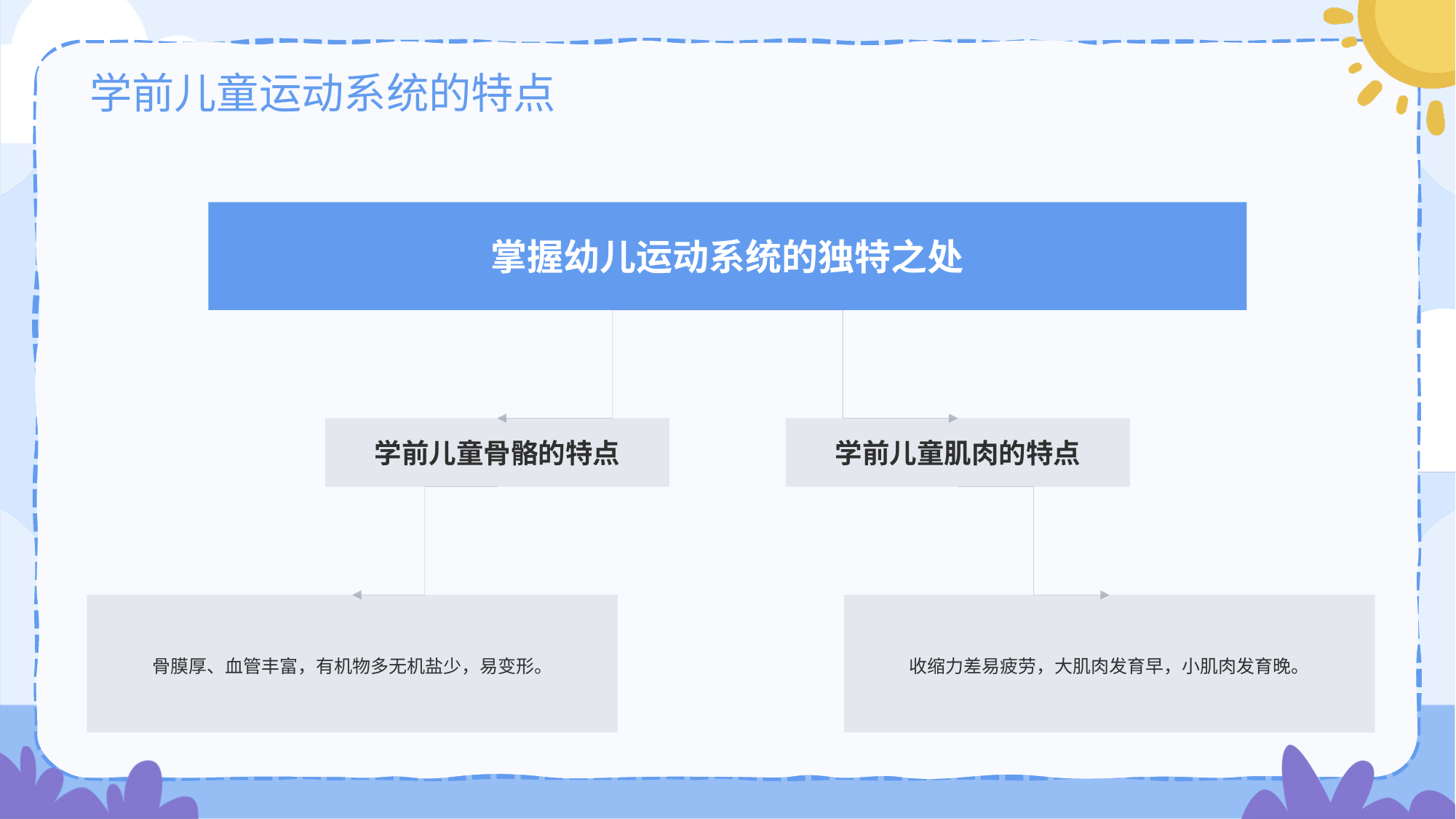

# 学前儿童运动系统的特点
掌握幼儿运动系统的独特之处
学前儿童骨骼的特点
骨膜厚、血管丰富，有机物多无机盐少，易变形。
学前儿童肌肉的特点
收缩力差易疲劳，大肌肉发育早，小肌肉发育晚。